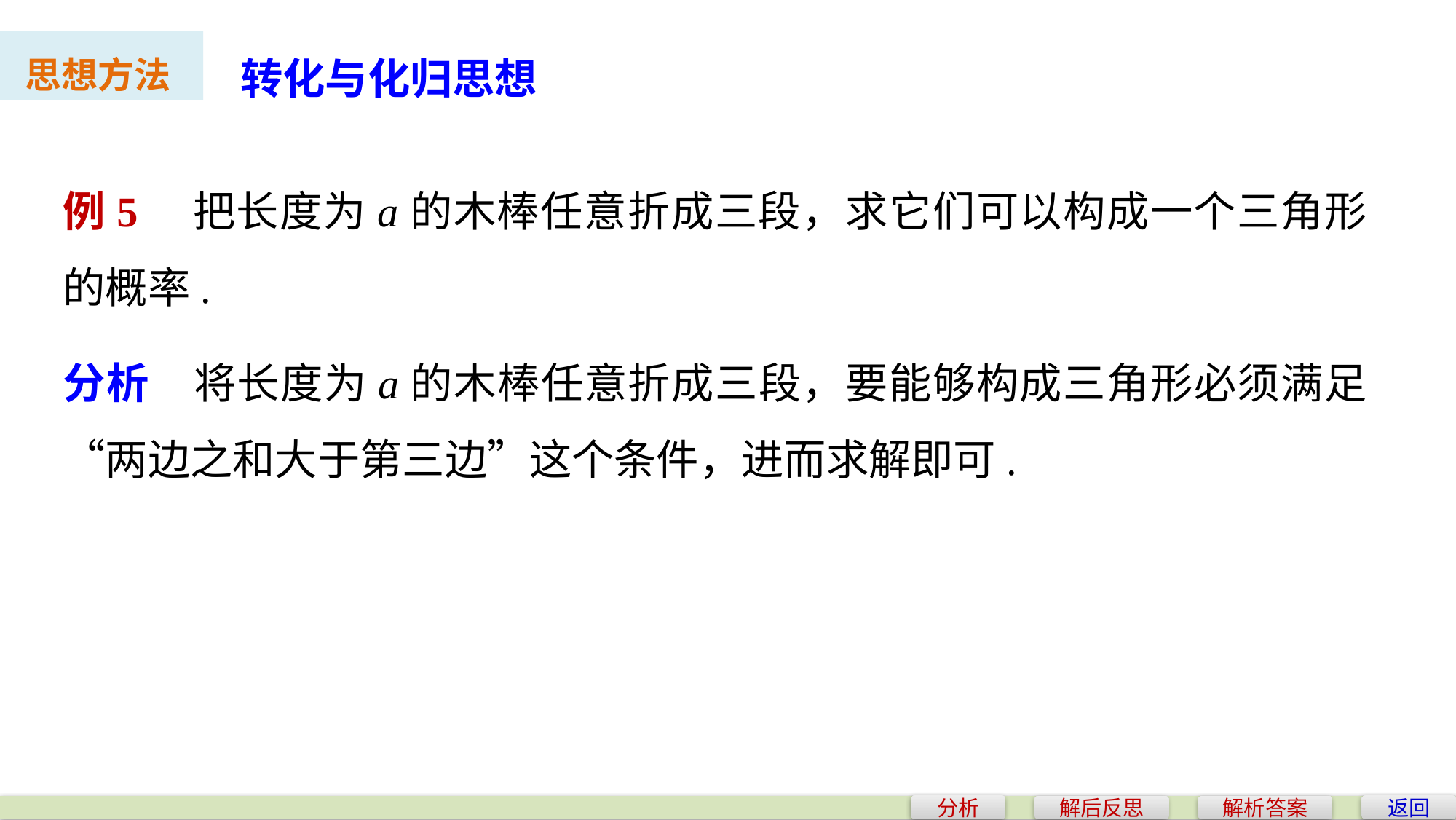

转化与化归思想

思想方法
例5　把长度为a的木棒任意折成三段，求它们可以构成一个三角形的概率.
分析　将长度为a的木棒任意折成三段，要能够构成三角形必须满足“两边之和大于第三边”这个条件，进而求解即可.
分析
返回
解后反思
解析答案